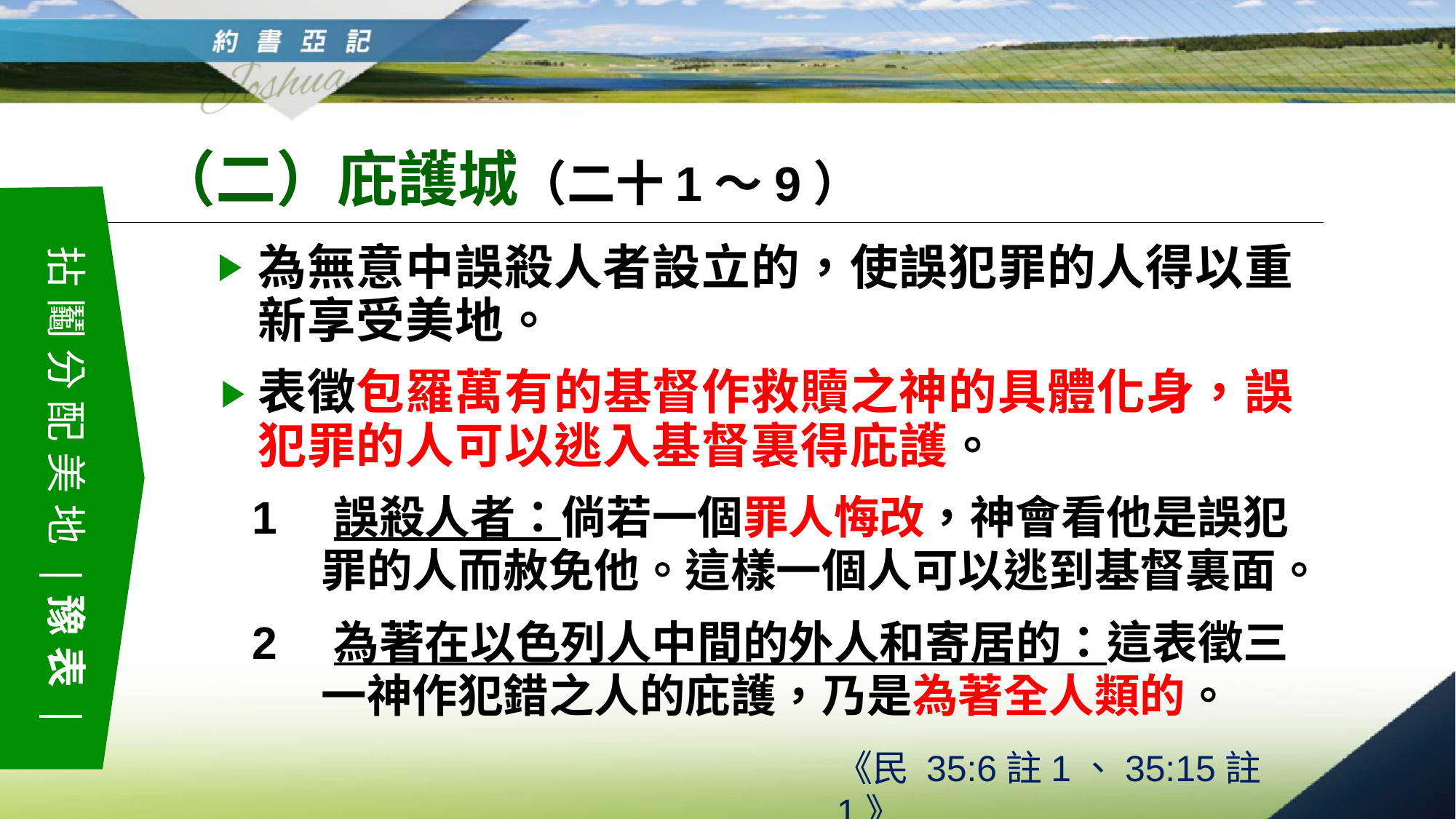

（二）庇護城（二十1～9）

拈鬮分配美地  豫表
為無意中誤殺人者設立的，使誤犯罪的人得以重新享受美地。
表徵包羅萬有的基督作救贖之神的具體化身，誤犯罪的人可以逃入基督裏得庇護。

1　誤殺人者：倘若一個罪人悔改，神會看他是誤犯罪的人而赦免他。這樣一個人可以逃到基督裏面。
2　為著在以色列人中間的外人和寄居的：這表徵三一神作犯錯之人的庇護，乃是為著全人類的。
《民 35:6註1、35:15註1》